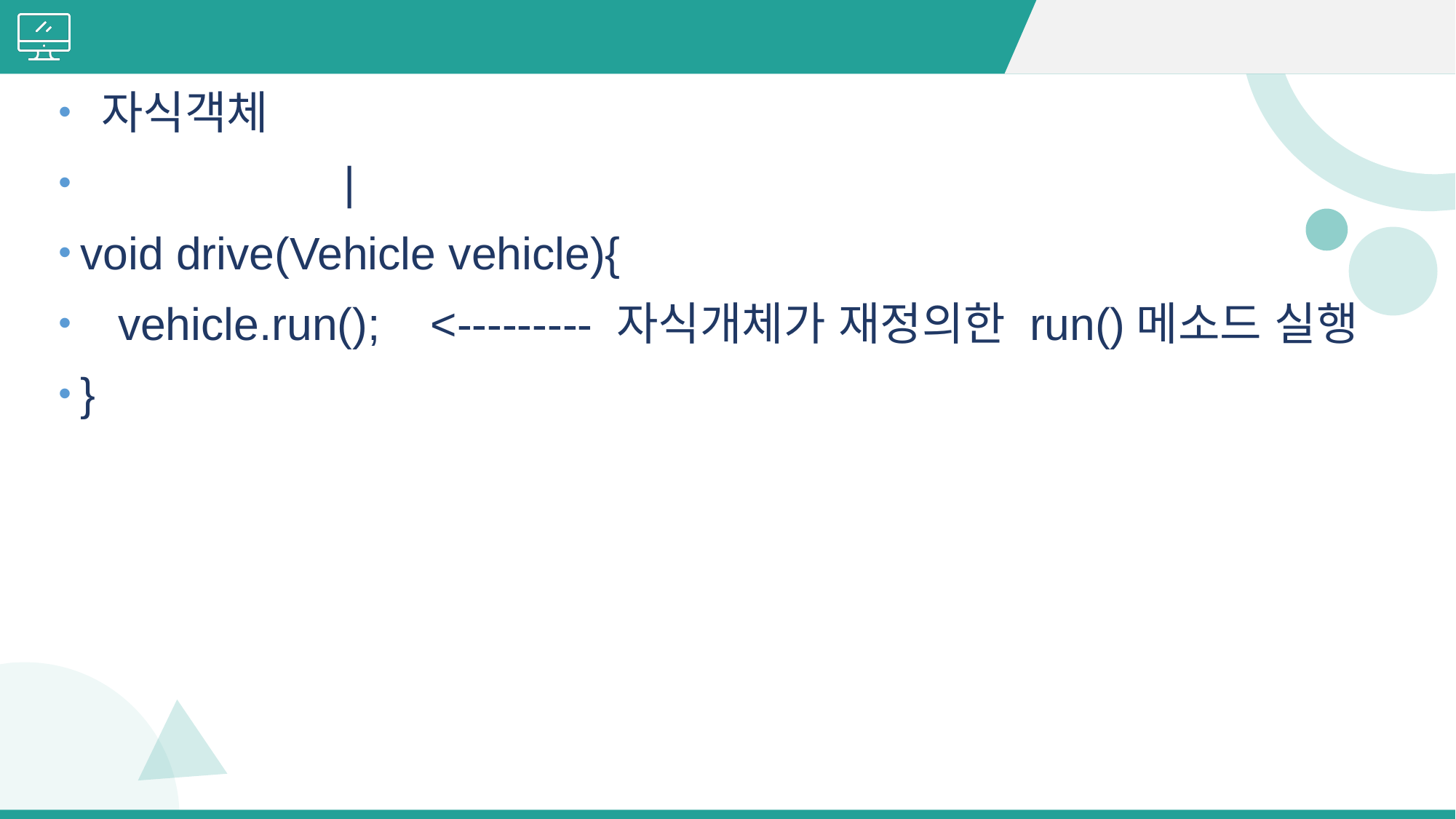

#
 자식객체
                     |
void drive(Vehicle vehicle){
   vehicle.run();    <--------- 자식개체가 재정의한 run()메소드 실행
}